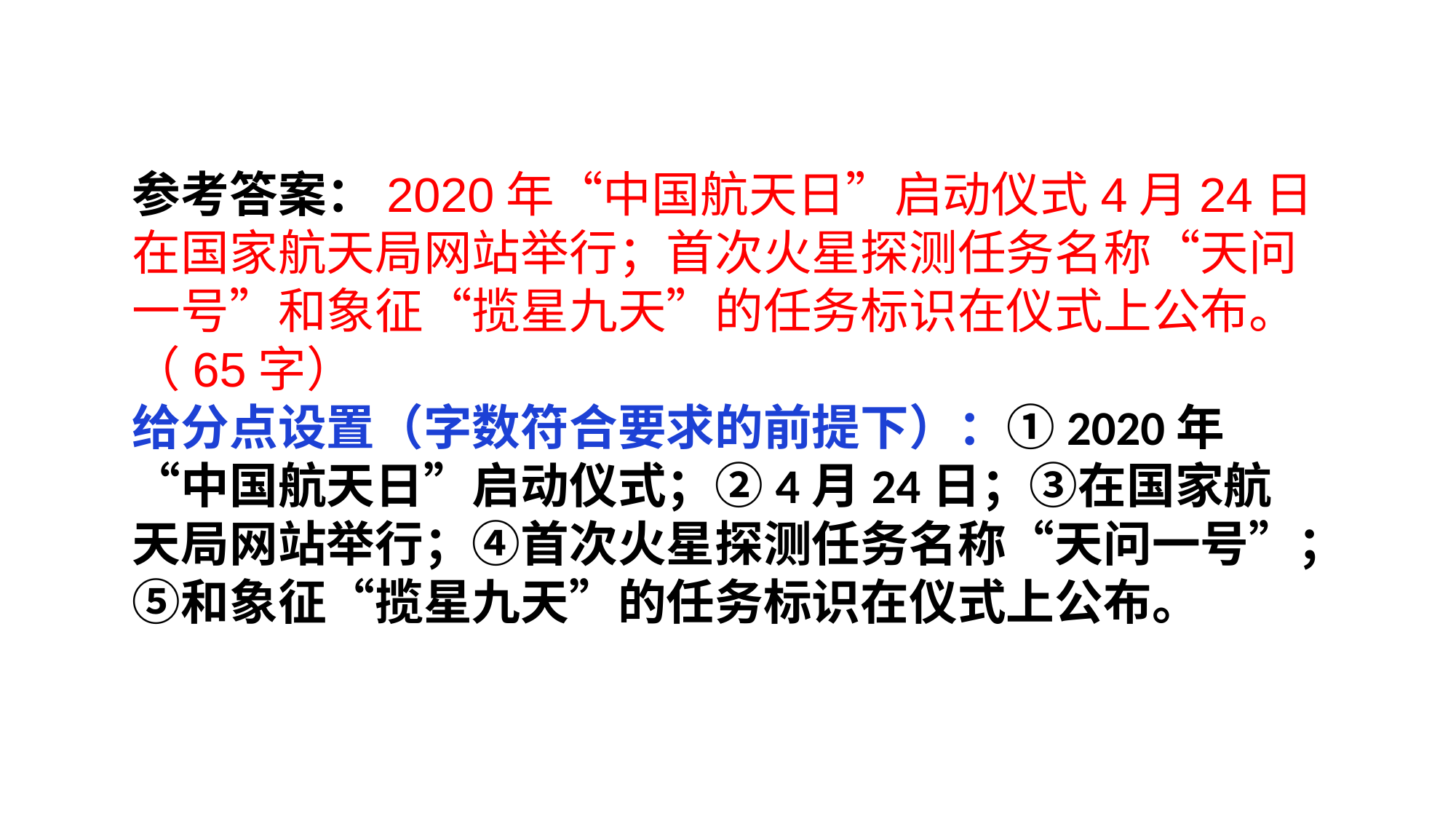

参考答案：2020年“中国航天日”启动仪式4月24日在国家航天局网站举行；首次火星探测任务名称“天问一号”和象征“揽星九天”的任务标识在仪式上公布。（65字）
给分点设置（字数符合要求的前提下）：①2020年“中国航天日”启动仪式；②4月24日；③在国家航天局网站举行；④首次火星探测任务名称“天问一号”；⑤和象征“揽星九天”的任务标识在仪式上公布。